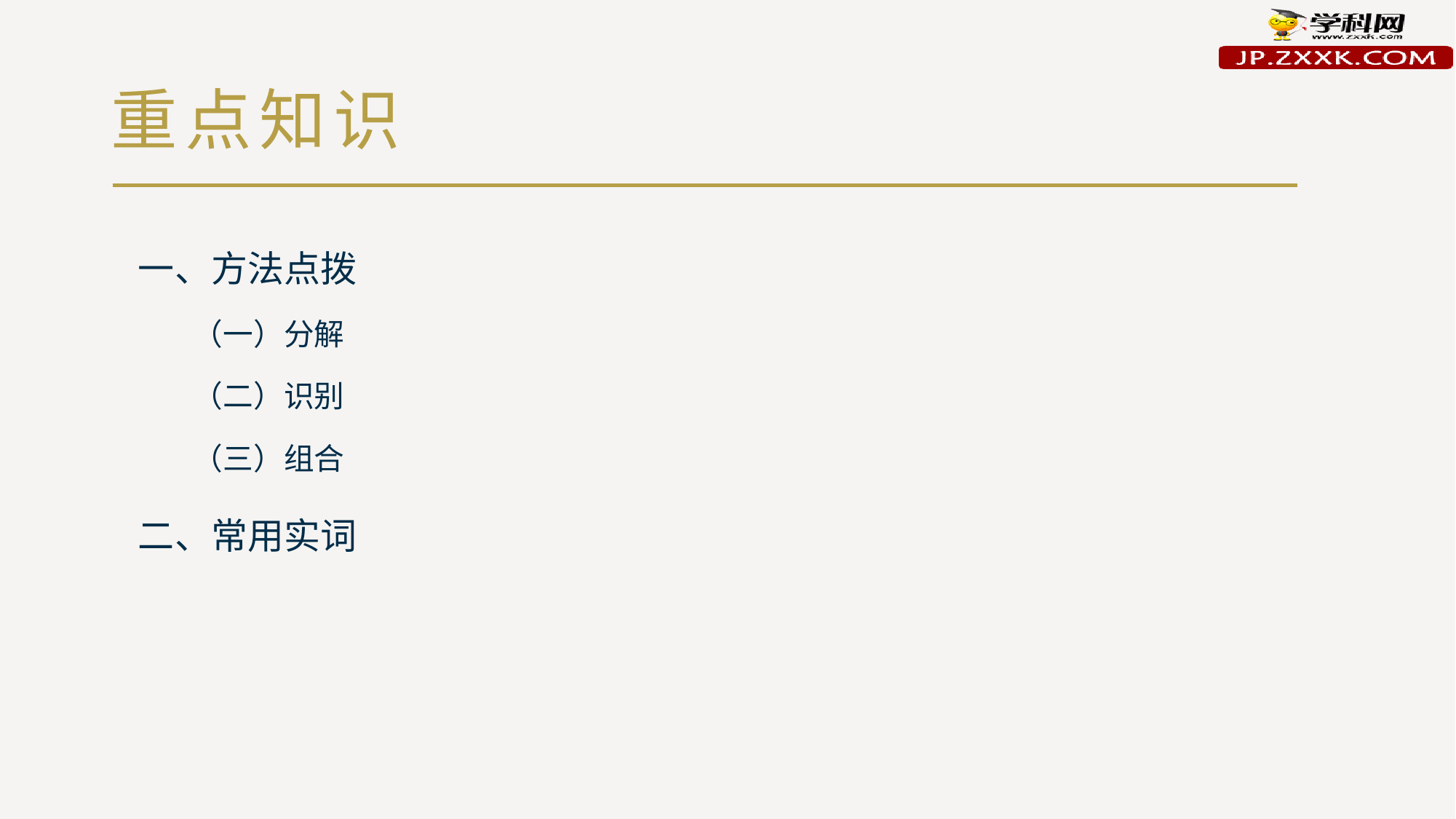

# 重点知识
一、方法点拨
（一）分解
（二）识别
（三）组合
二、常用实词